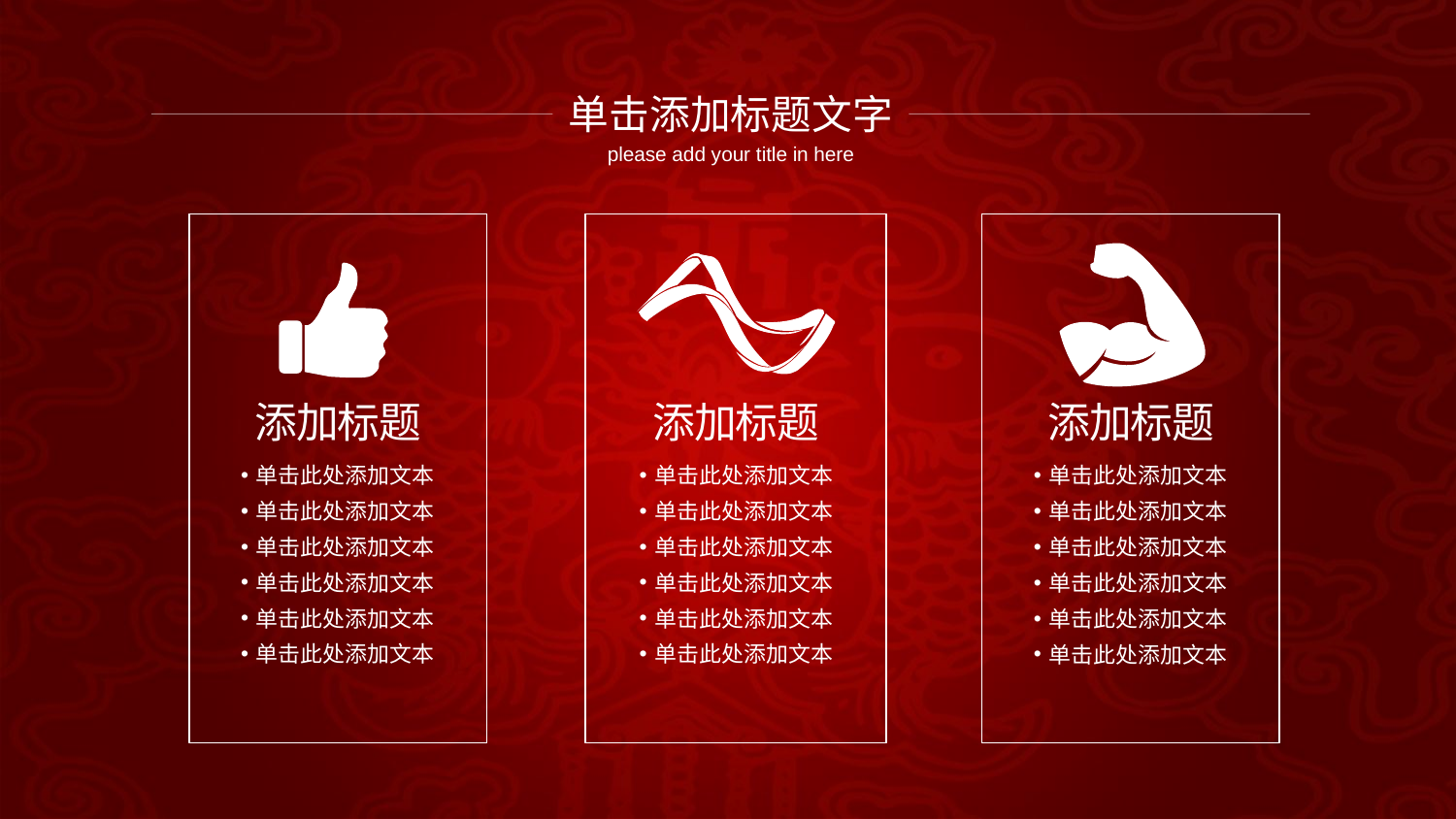

单击添加标题文字
please add your title in here

添加标题
单击此处添加文本
单击此处添加文本
单击此处添加文本
单击此处添加文本
单击此处添加文本
单击此处添加文本

添加标题
单击此处添加文本
单击此处添加文本
单击此处添加文本
单击此处添加文本
单击此处添加文本
单击此处添加文本

添加标题
单击此处添加文本
单击此处添加文本
单击此处添加文本
单击此处添加文本
单击此处添加文本
单击此处添加文本